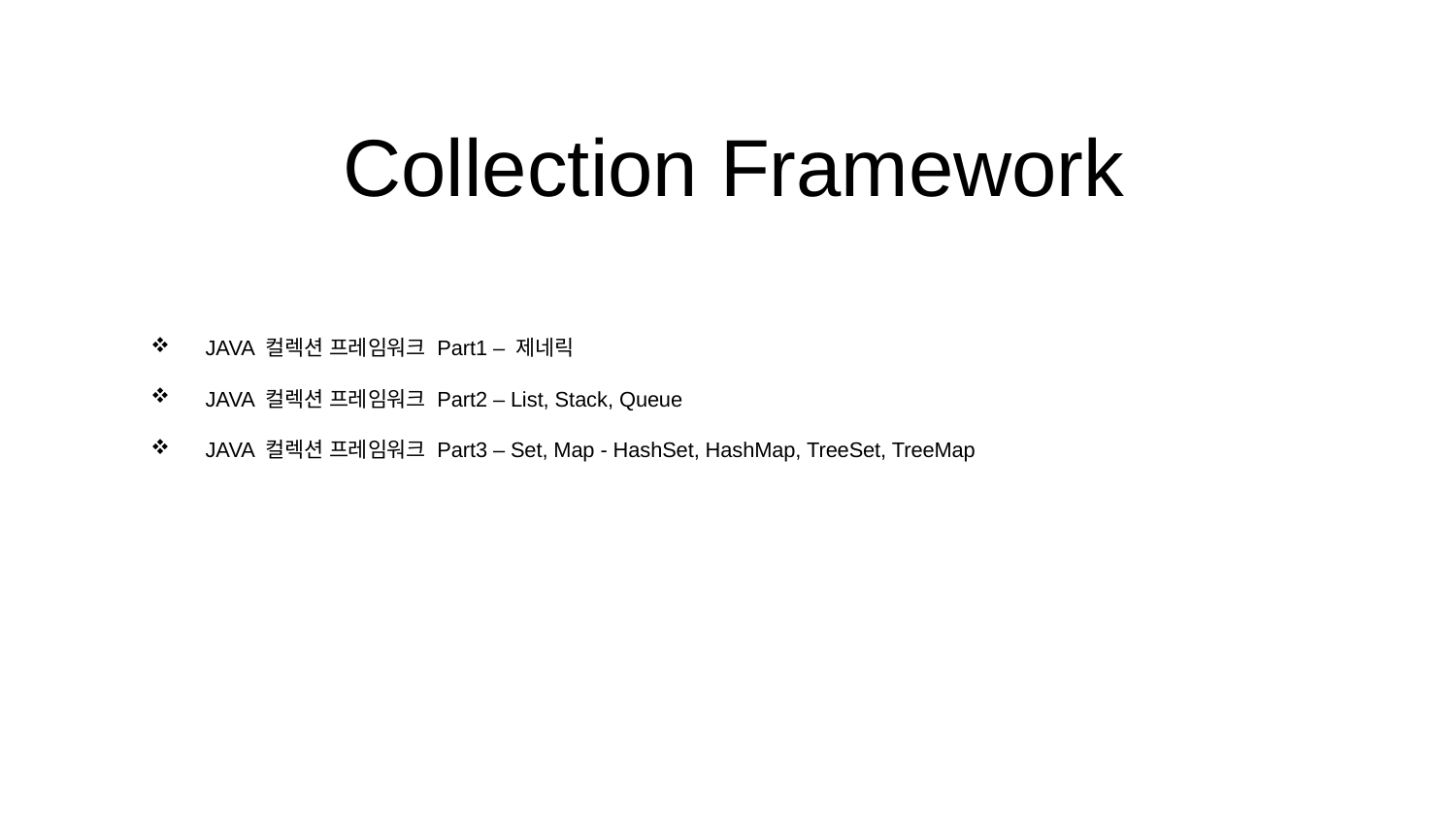

Collection Framework
JAVA 컬렉션 프레임워크 Part1 – 제네릭
JAVA 컬렉션 프레임워크 Part2 – List, Stack, Queue
JAVA 컬렉션 프레임워크 Part3 – Set, Map - HashSet, HashMap, TreeSet, TreeMap